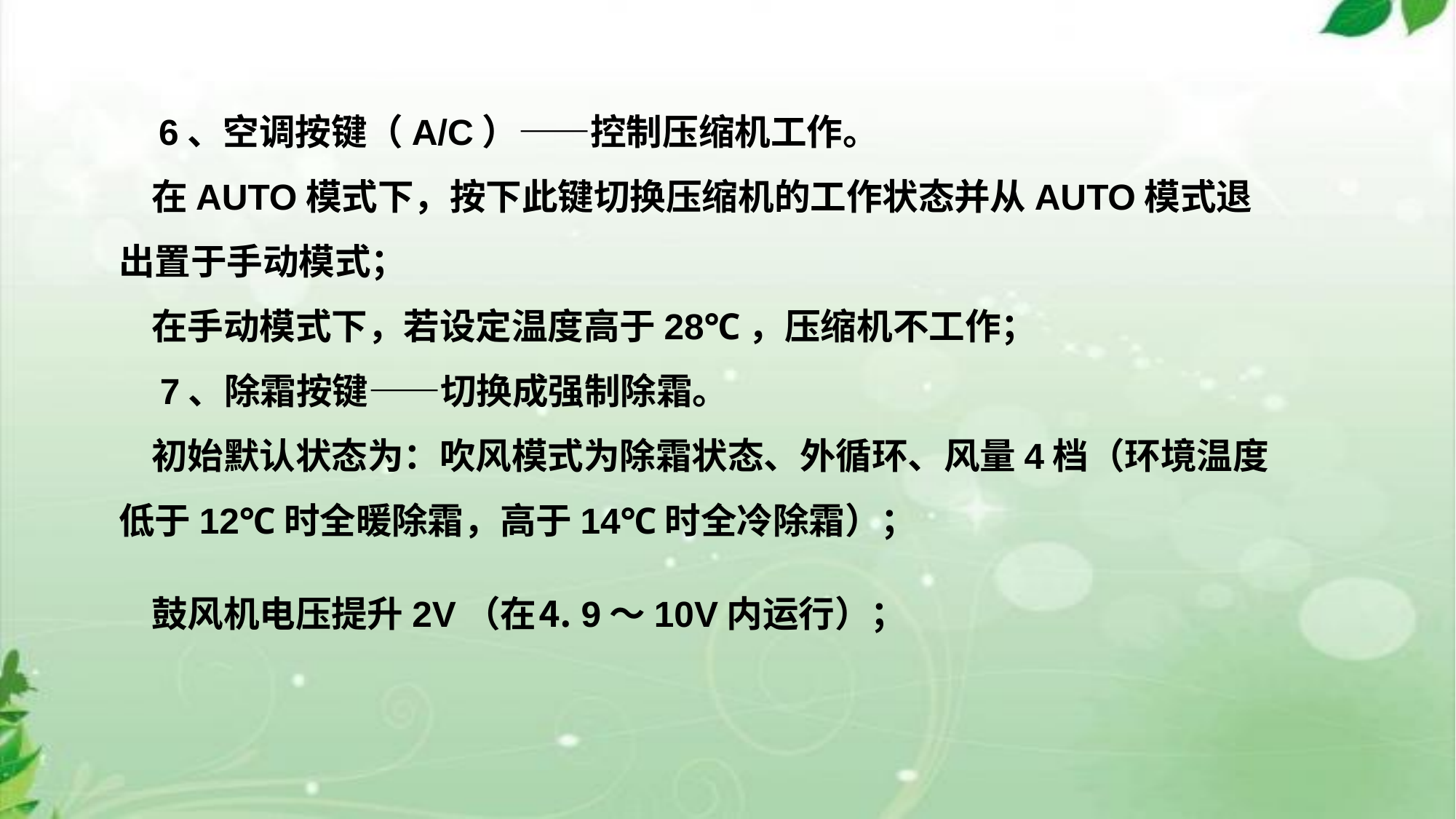

# 6、空调按键（A/C）——控制压缩机工作。 在AUTO模式下，按下此键切换压缩机的工作状态并从AUTO模式退出置于手动模式； 在手动模式下，若设定温度高于28℃，压缩机不工作； 7、除霜按键——切换成强制除霜。 初始默认状态为：吹风模式为除霜状态、外循环、风量4档（环境温度低于12℃时全暖除霜，高于14℃时全冷除霜）； 鼓风机电压提升2V（在⒋9～10V内运行）；